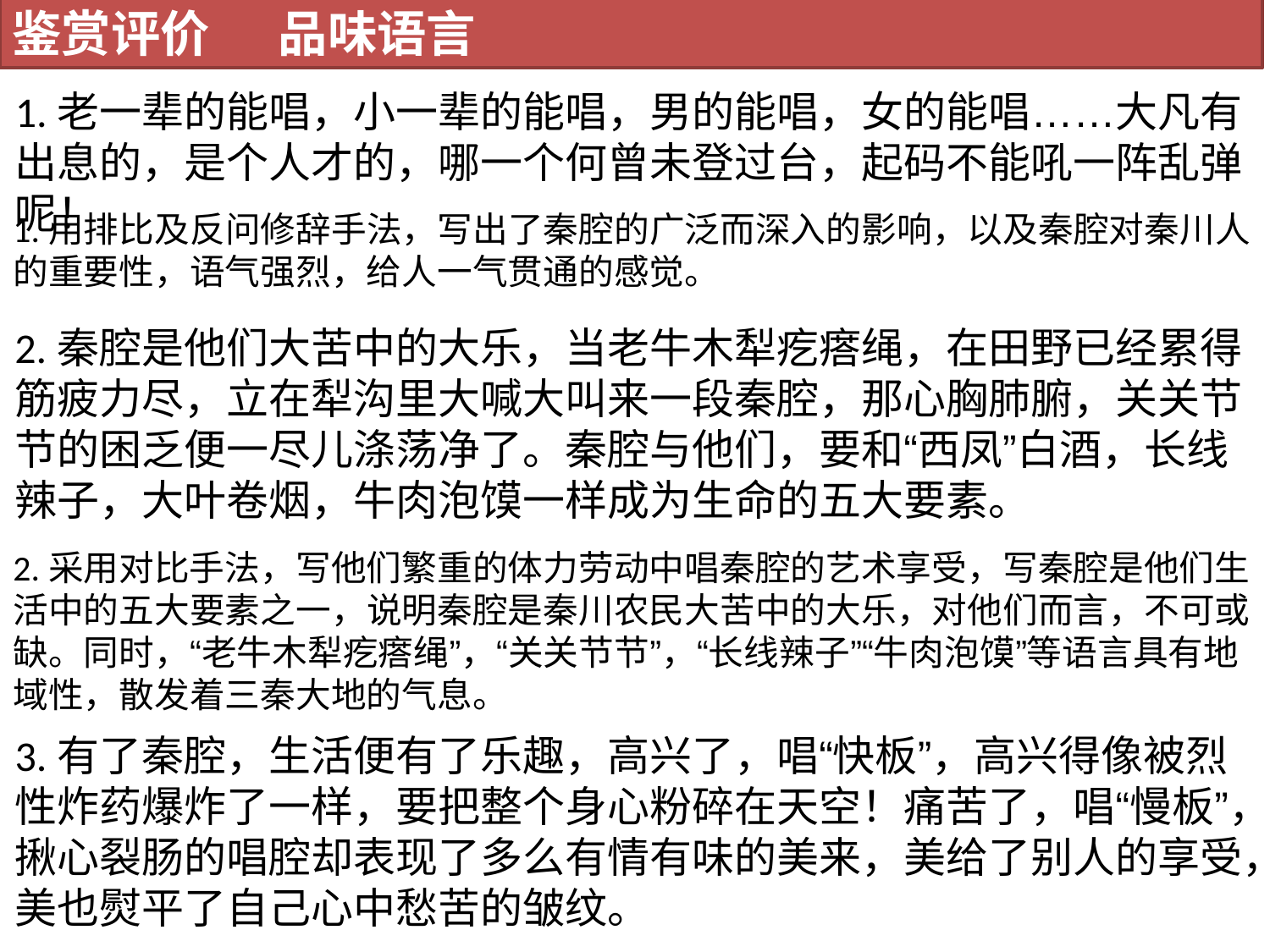

鉴赏评价     品味语言
1.老一辈的能唱，小一辈的能唱，男的能唱，女的能唱……大凡有出息的，是个人才的，哪一个何曾未登过台，起码不能吼一阵乱弹呢！
1.用排比及反问修辞手法，写出了秦腔的广泛而深入的影响，以及秦腔对秦川人的重要性，语气强烈，给人一气贯通的感觉。
2.秦腔是他们大苦中的大乐，当老牛木犁疙瘩绳，在田野已经累得筋疲力尽，立在犁沟里大喊大叫来一段秦腔，那心胸肺腑，关关节节的困乏便一尽儿涤荡净了。秦腔与他们，要和“西凤”白酒，长线辣子，大叶卷烟，牛肉泡馍一样成为生命的五大要素。
2.采用对比手法，写他们繁重的体力劳动中唱秦腔的艺术享受，写秦腔是他们生活中的五大要素之一，说明秦腔是秦川农民大苦中的大乐，对他们而言，不可或缺。同时，“老牛木犁疙瘩绳”，“关关节节”，“长线辣子”“牛肉泡馍”等语言具有地域性，散发着三秦大地的气息。
3.有了秦腔，生活便有了乐趣，高兴了，唱“快板”，高兴得像被烈 性炸药爆炸了一样，要把整个身心粉碎在天空！痛苦了，唱“慢板”，揪心裂肠的唱腔却表现了多么有情有味的美来，美给了别人的享受，美也熨平了自己心中愁苦的皱纹。